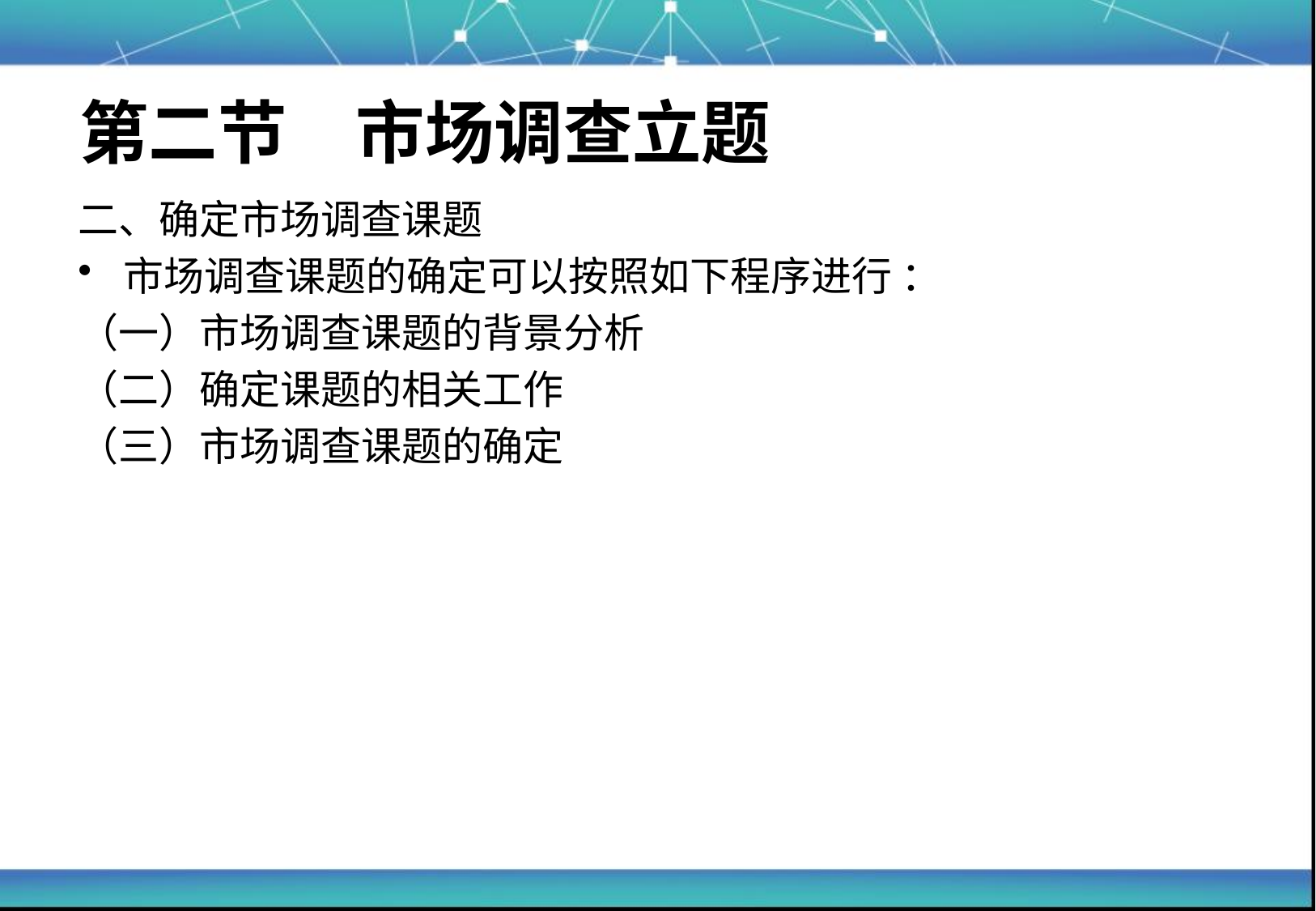

# 第二节　市场调查立题
二、确定市场调查课题
市场调查课题的确定可以按照如下程序进行 ：
（一）市场调查课题的背景分析
（二）确定课题的相关工作
（三）市场调查课题的确定